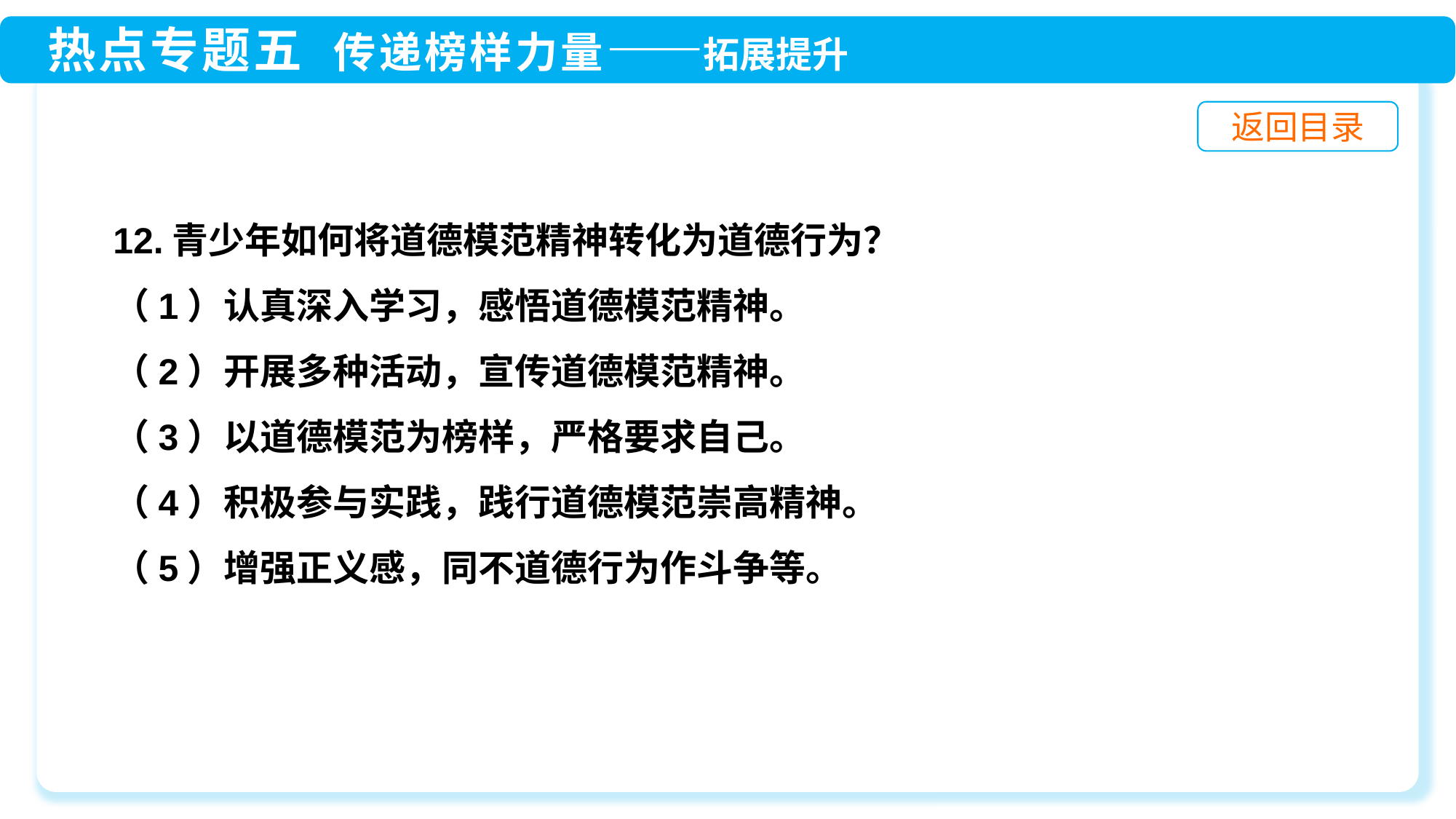

12.青少年如何将道德模范精神转化为道德行为？
（1）认真深入学习，感悟道德模范精神。
（2）开展多种活动，宣传道德模范精神。
（3）以道德模范为榜样，严格要求自己。
（4）积极参与实践，践行道德模范崇高精神。
（5）增强正义感，同不道德行为作斗争等。